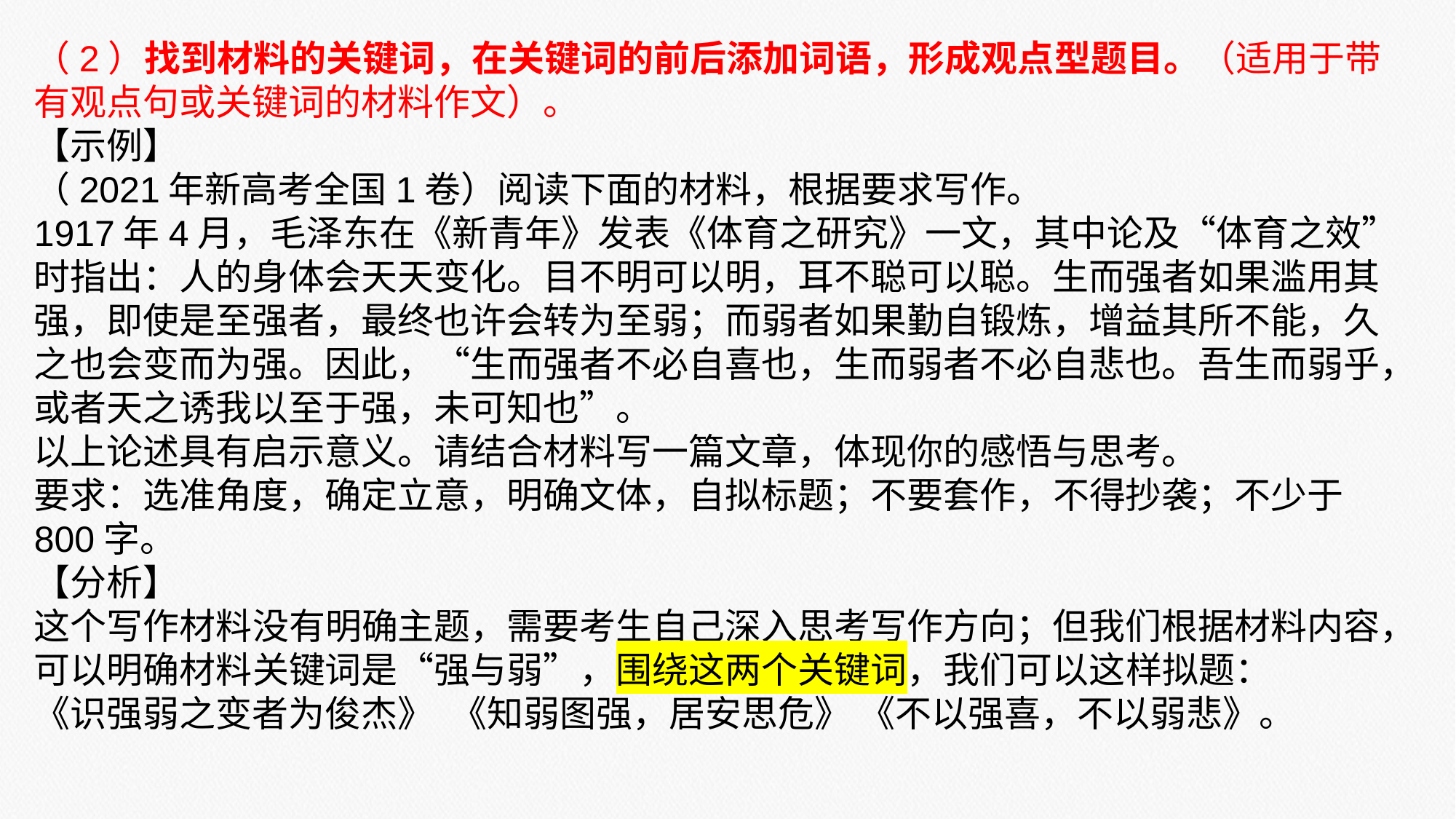

（2）找到材料的关键词，在关键词的前后添加词语，形成观点型题目。（适用于带有观点句或关键词的材料作文）。
【示例】
（2021年新高考全国1卷）阅读下面的材料，根据要求写作。
1917年4月，毛泽东在《新青年》发表《体育之研究》一文，其中论及“体育之效”时指出：人的身体会天天变化。目不明可以明，耳不聪可以聪。生而强者如果滥用其强，即使是至强者，最终也许会转为至弱；而弱者如果勤自锻炼，增益其所不能，久之也会变而为强。因此，“生而强者不必自喜也，生而弱者不必自悲也。吾生而弱乎，或者天之诱我以至于强，未可知也”。
以上论述具有启示意义。请结合材料写一篇文章，体现你的感悟与思考。
要求：选准角度，确定立意，明确文体，自拟标题；不要套作，不得抄袭；不少于800字。
【分析】
这个写作材料没有明确主题，需要考生自己深入思考写作方向；但我们根据材料内容，可以明确材料关键词是“强与弱”，围绕这两个关键词，我们可以这样拟题：
《识强弱之变者为俊杰》  《知弱图强，居安思危》 《不以强喜，不以弱悲》。